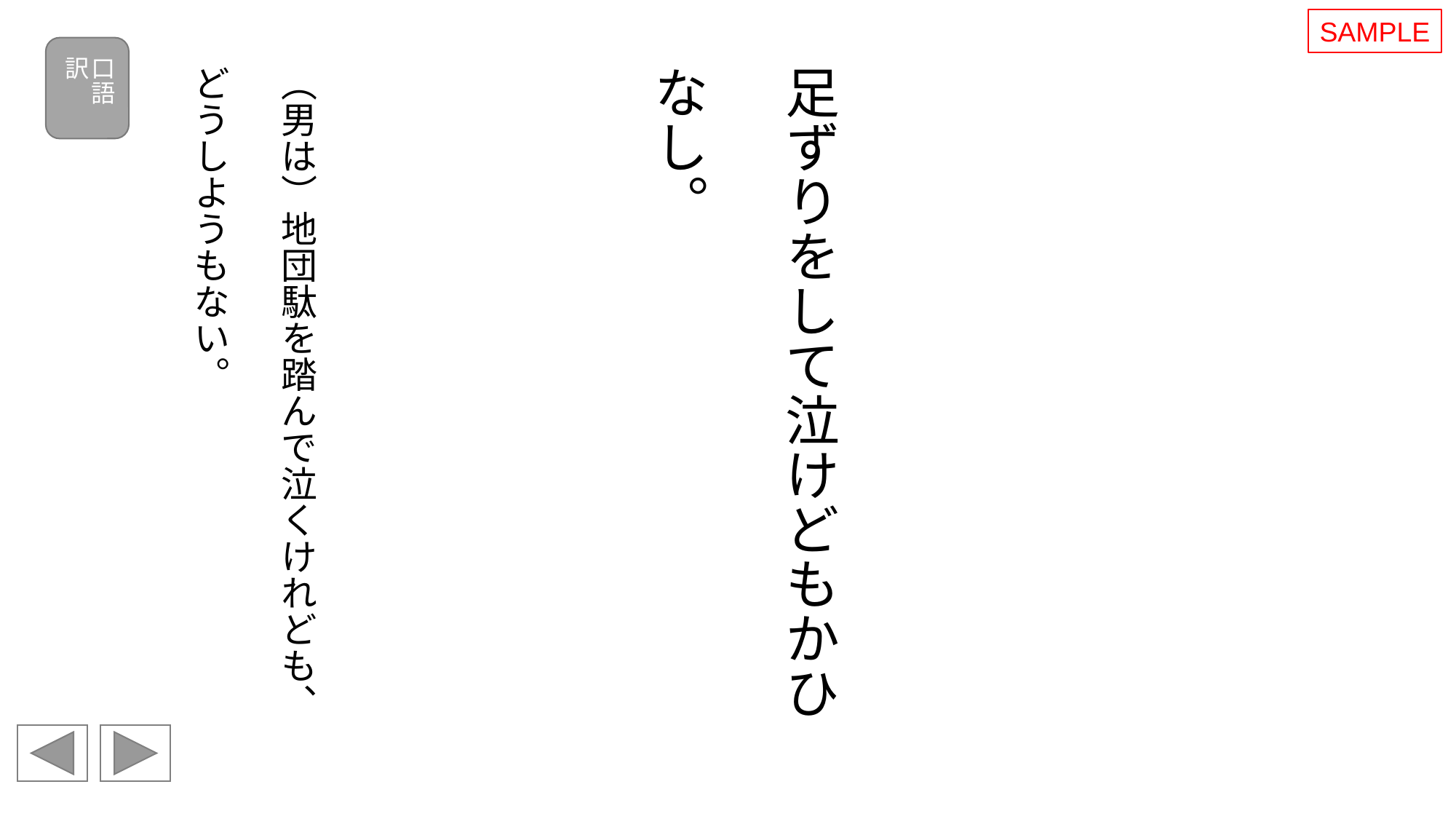

SAMPLE
口語訳
（男は）地団駄を踏んで泣くけれども、どうしようもない。
足ずりをして泣けどもかひなし。